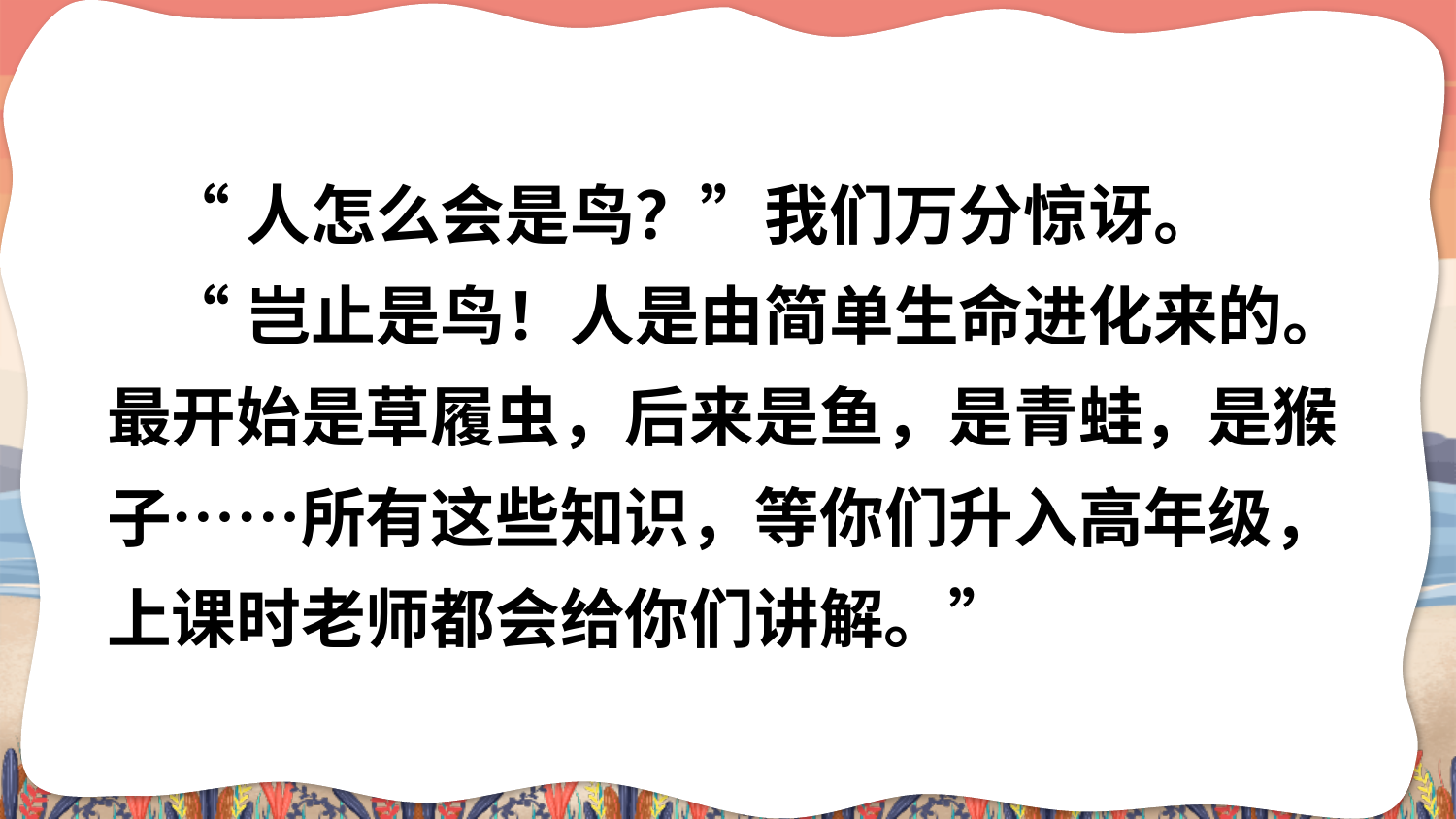

“人怎么会是鸟？”我们万分惊讶。
    “岂止是鸟！人是由简单生命进化来的。最开始是草履虫，后来是鱼，是青蛙，是猴子……所有这些知识，等你们升入高年级，上课时老师都会给你们讲解。”